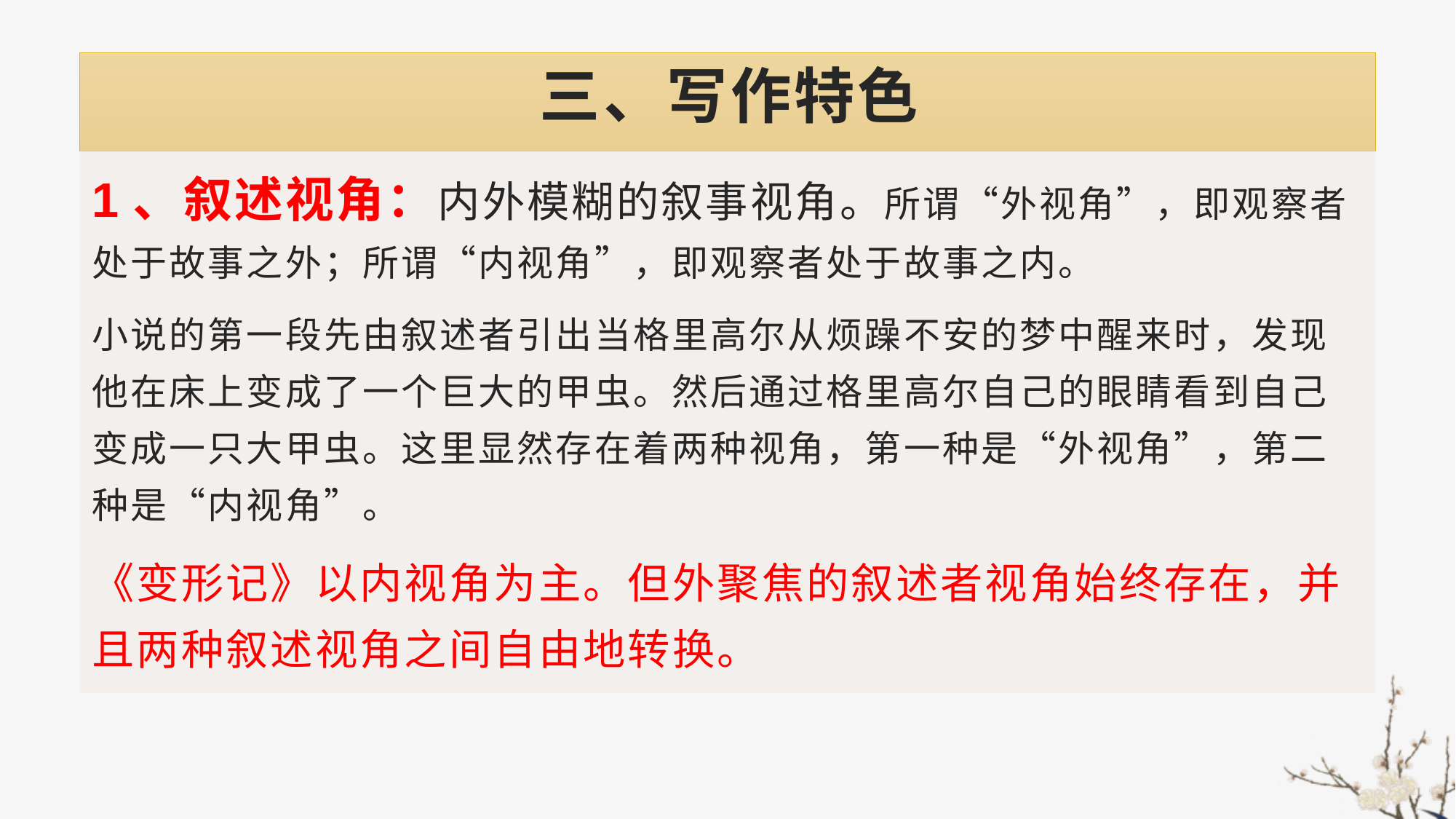

# 三、写作特色
1、叙述视角：内外模糊的叙事视角。所谓“外视角”，即观察者处于故事之外；所谓“内视角”，即观察者处于故事之内。
小说的第一段先由叙述者引出当格里高尔从烦躁不安的梦中醒来时，发现他在床上变成了一个巨大的甲虫。然后通过格里高尔自己的眼睛看到自己变成一只大甲虫。这里显然存在着两种视角，第一种是“外视角”，第二种是“内视角”。
《变形记》以内视角为主。但外聚焦的叙述者视角始终存在，并且两种叙述视角之间自由地转换。